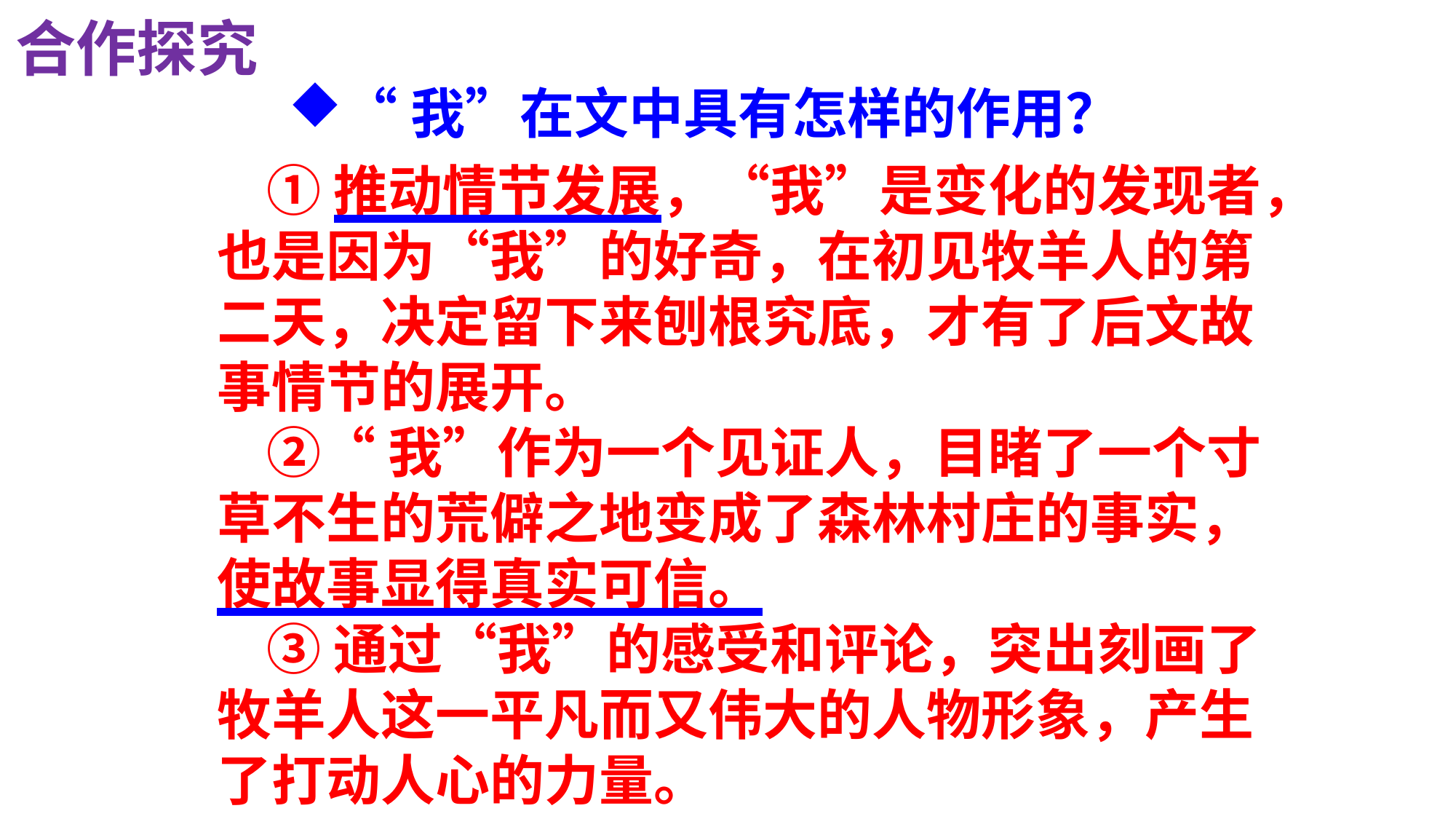

合作探究
“我”在文中具有怎样的作用？
    ①推动情节发展，“我”是变化的发现者，也是因为“我”的好奇，在初见牧羊人的第二天，决定留下来刨根究底，才有了后文故事情节的展开。
    ②“我”作为一个见证人，目睹了一个寸草不生的荒僻之地变成了森林村庄的事实，使故事显得真实可信。
    ③通过“我”的感受和评论，突出刻画了牧羊人这一平凡而又伟大的人物形象，产生了打动人心的力量。